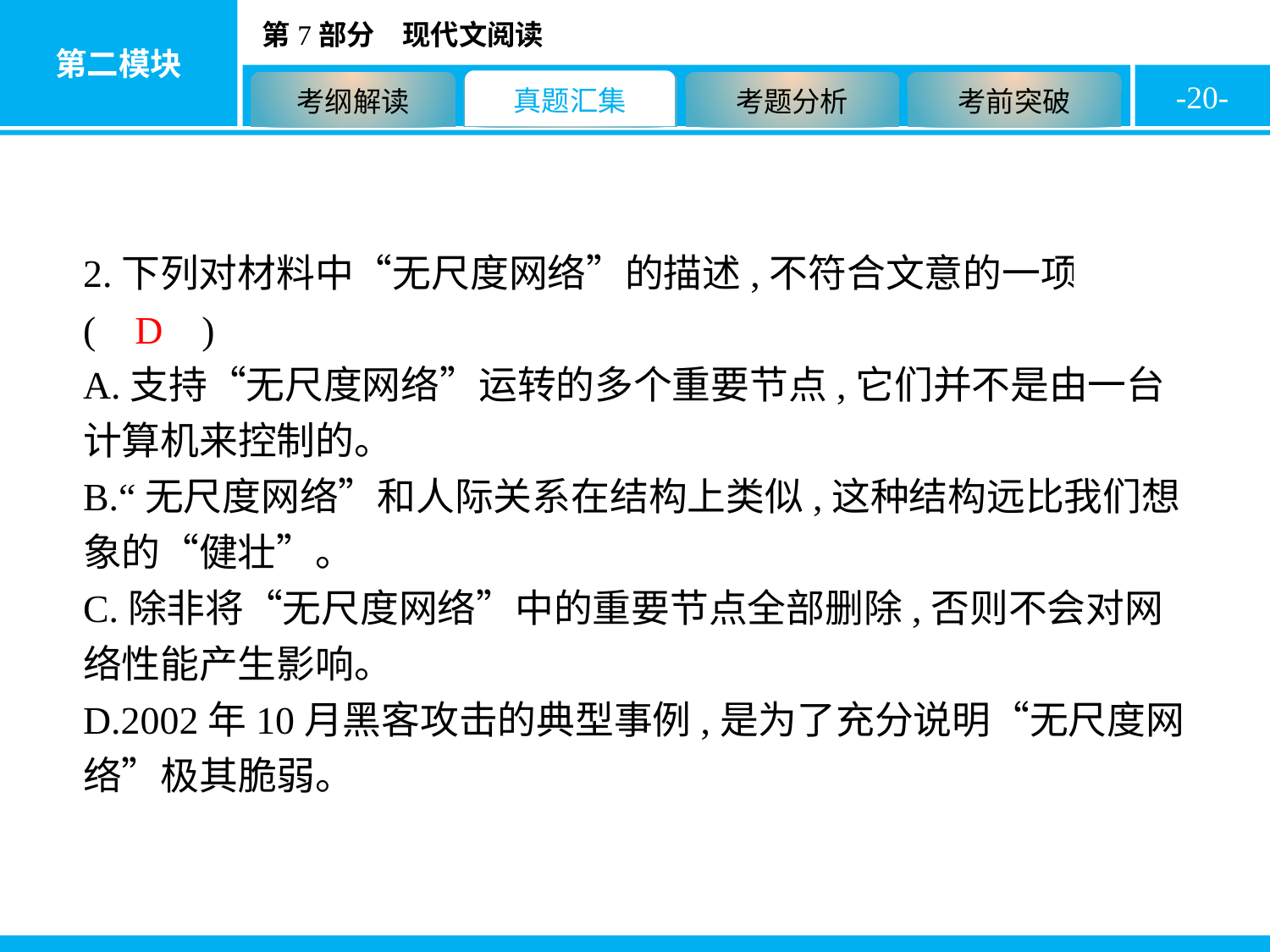

-20-
2.下列对材料中“无尺度网络”的描述,不符合文意的一项是(    D    )
A.支持“无尺度网络”运转的多个重要节点,它们并不是由一台计算机来控制的。
B.“无尺度网络”和人际关系在结构上类似,这种结构远比我们想象的“健壮”。
C.除非将“无尺度网络”中的重要节点全部删除,否则不会对网络性能产生影响。
D.2002年10月黑客攻击的典型事例,是为了充分说明“无尺度网络”极其脆弱。